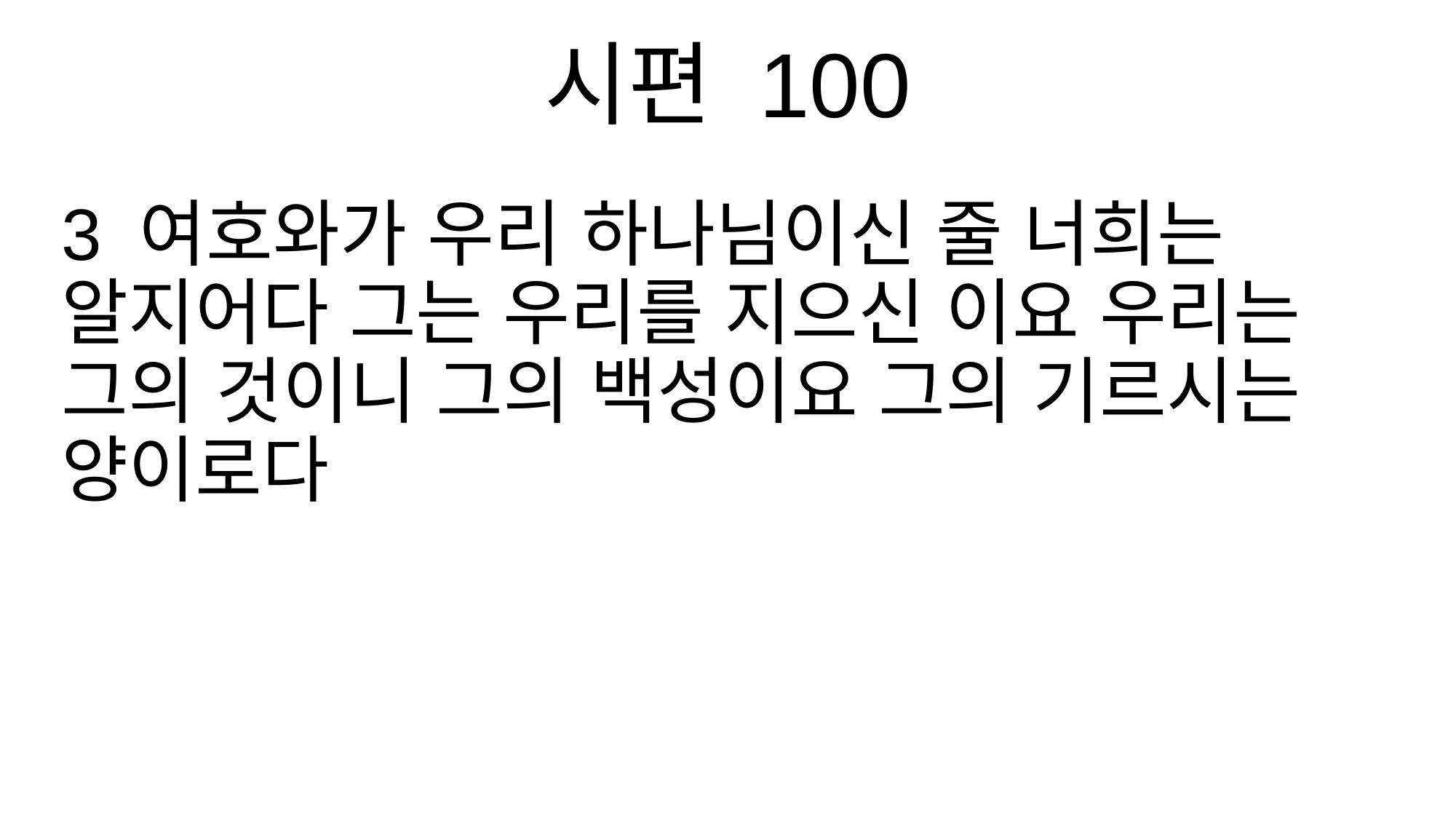

시편 100
3 여호와가 우리 하나님이신 줄 너희는 알지어다 그는 우리를 지으신 이요 우리는 그의 것이니 그의 백성이요 그의 기르시는 양이로다